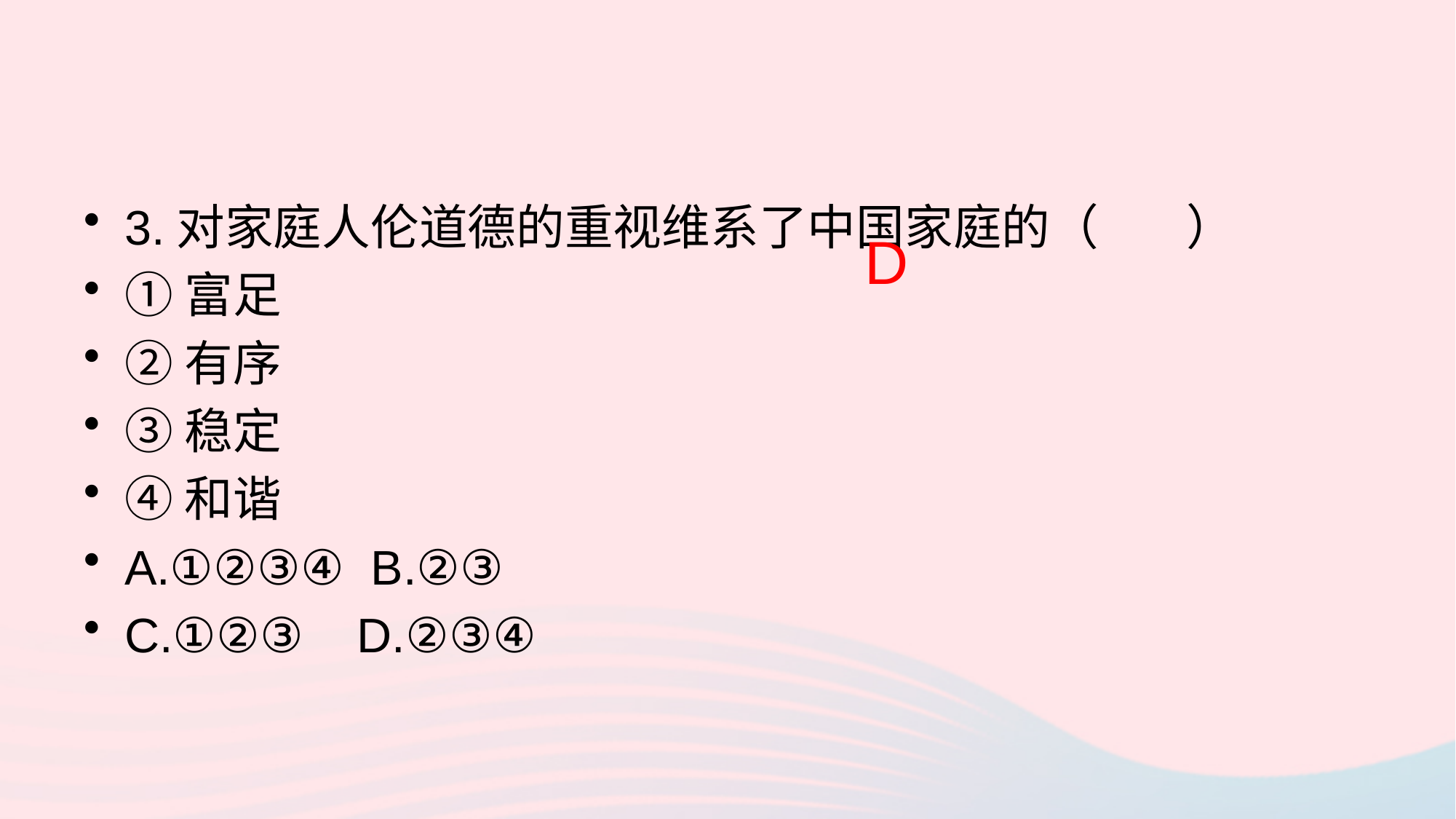

3.对家庭人伦道德的重视维系了中国家庭的（        ）
①富足
②有序
③稳定
④和谐
A.①②③④  B.②③
C.①②③    D.②③④
D